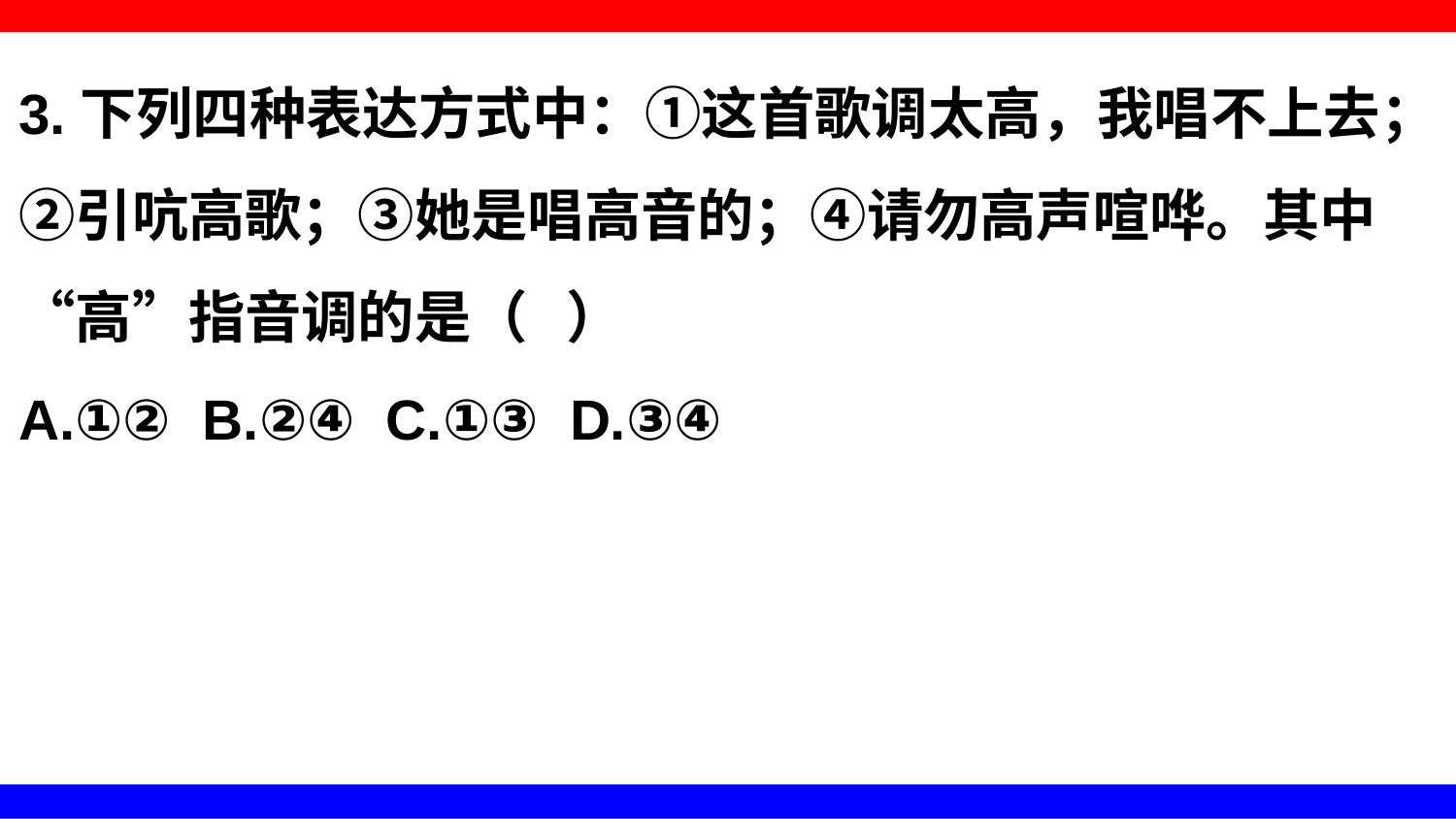

3.下列四种表达方式中：①这首歌调太高，我唱不上去；②引吭高歌；③她是唱高音的；④请勿高声喧哗。其中“高”指音调的是（   ）
A.①②  B.②④  C.①③  D.③④